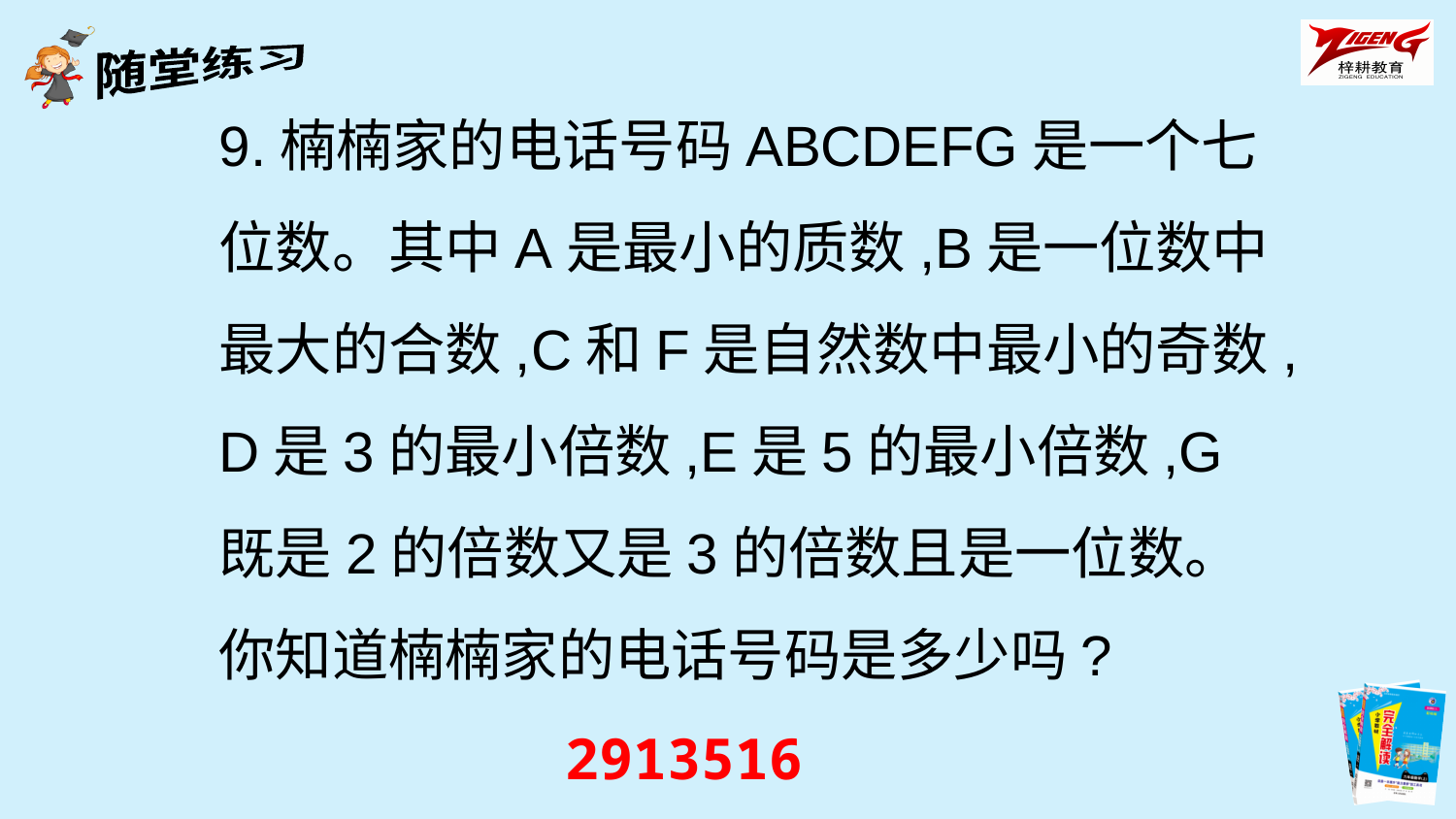

9.楠楠家的电话号码ABCDEFG是一个七位数。其中A是最小的质数,B是一位数中最大的合数,C和F是自然数中最小的奇数,D是3的最小倍数,E是5的最小倍数,G既是2的倍数又是3的倍数且是一位数。你知道楠楠家的电话号码是多少吗?
2913516